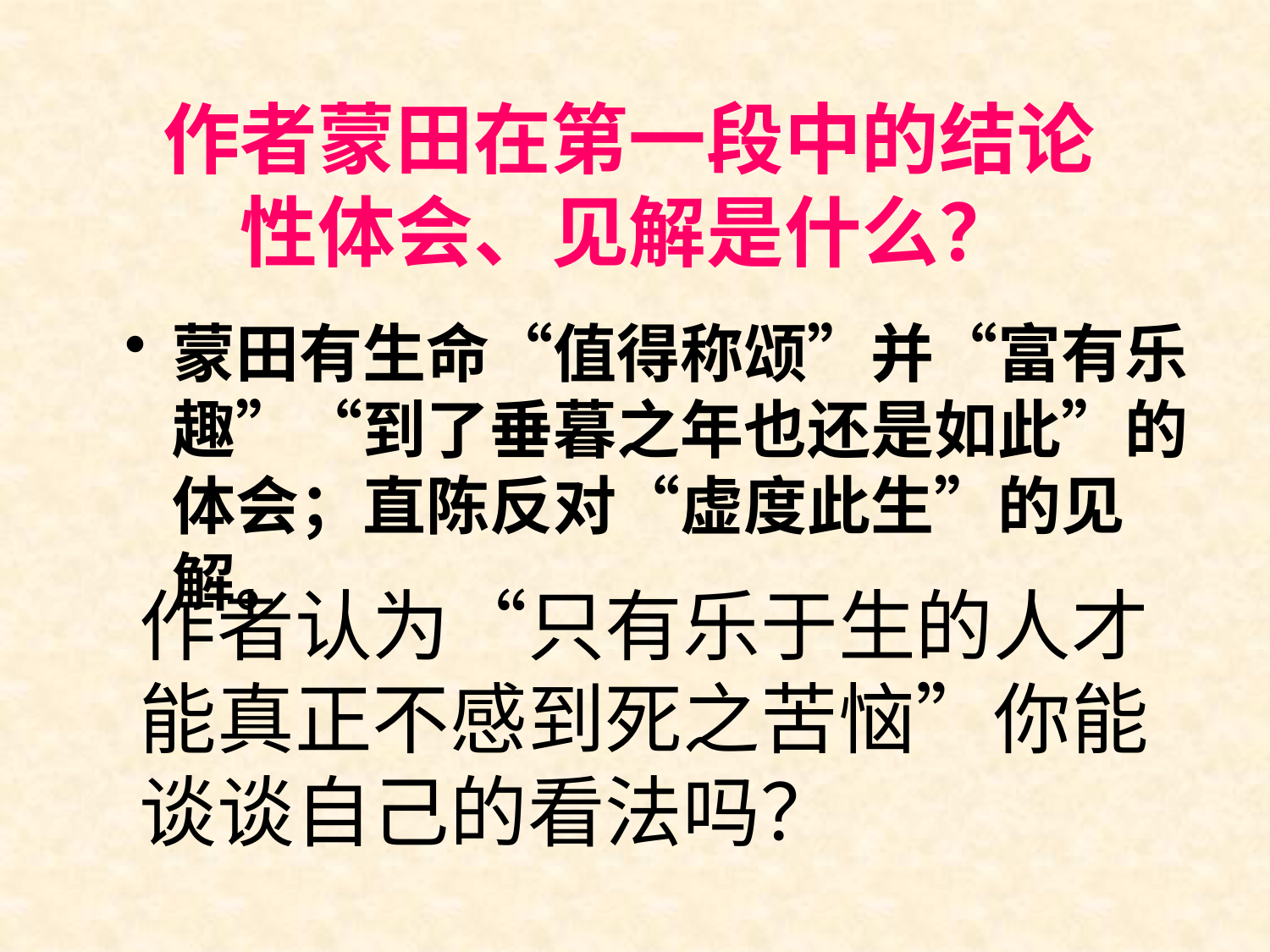

作者蒙田在第一段中的结论性体会、见解是什么？
蒙田有生命“值得称颂”并“富有乐趣”“到了垂暮之年也还是如此”的体会；直陈反对“虚度此生”的见解。

作者认为“只有乐于生的人才能真正不感到死之苦恼”你能谈谈自己的看法吗？